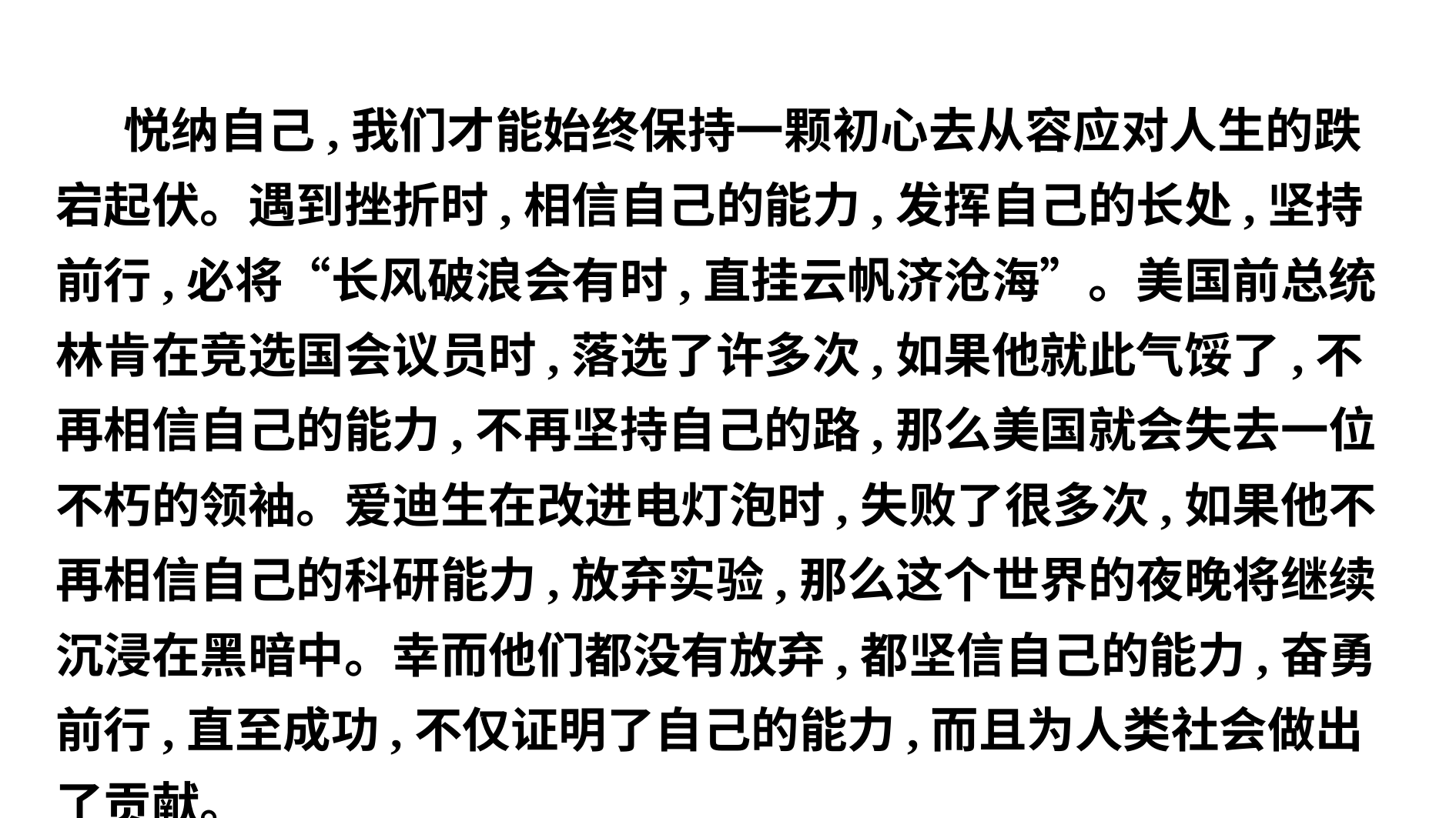

悦纳自己,我们才能始终保持一颗初心去从容应对人生的跌宕起伏。遇到挫折时,相信自己的能力,发挥自己的长处,坚持前行,必将“长风破浪会有时,直挂云帆济沧海”。美国前总统林肯在竞选国会议员时,落选了许多次,如果他就此气馁了,不再相信自己的能力,不再坚持自己的路,那么美国就会失去一位不朽的领袖。爱迪生在改进电灯泡时,失败了很多次,如果他不再相信自己的科研能力,放弃实验,那么这个世界的夜晚将继续沉浸在黑暗中。幸而他们都没有放弃,都坚信自己的能力,奋勇前行,直至成功,不仅证明了自己的能力,而且为人类社会做出了贡献。